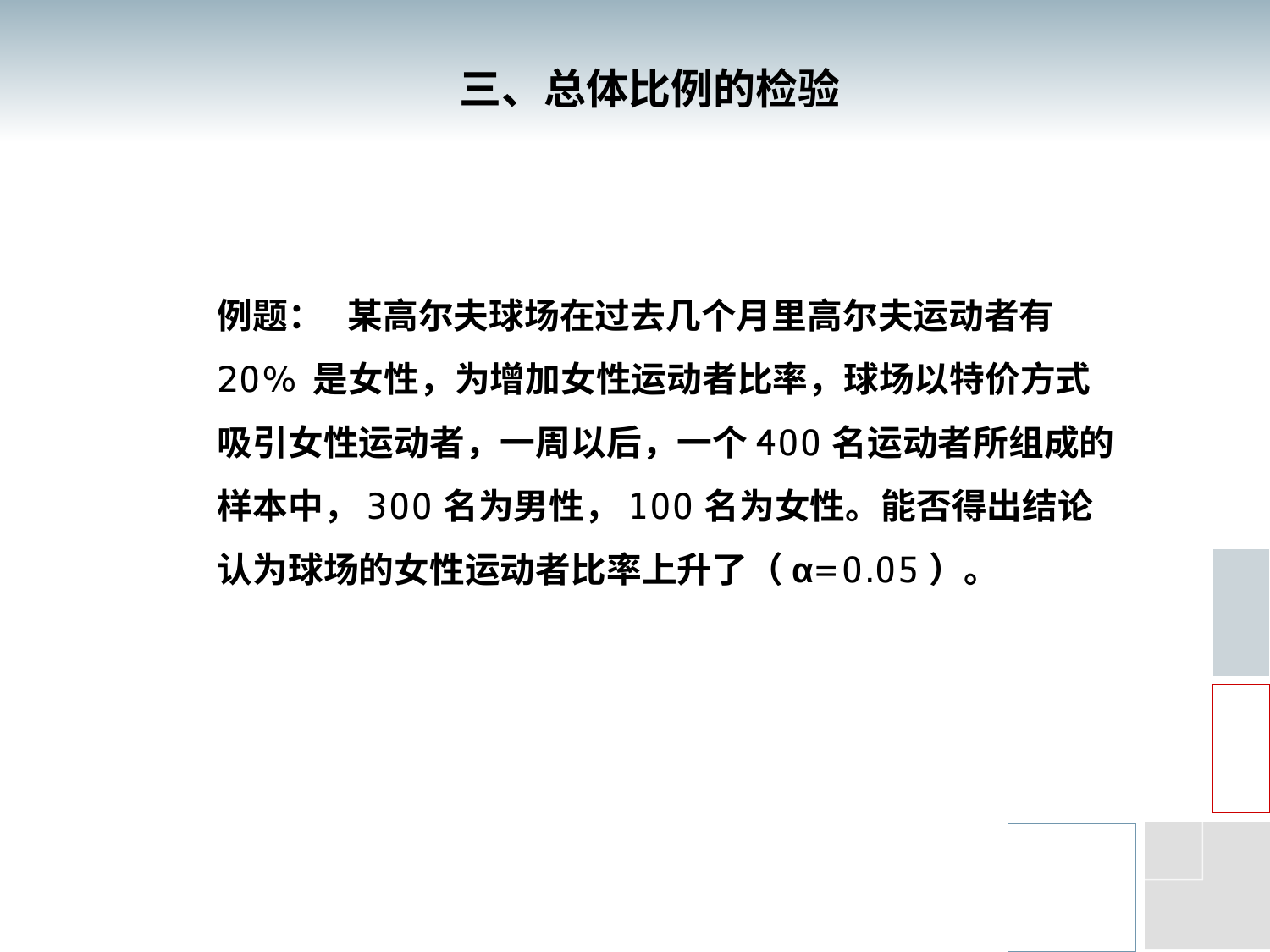

三、总体比例的检验
例题：   某高尔夫球场在过去几个月里高尔夫运动者有20%是女性，为增加女性运动者比率，球场以特价方式吸引女性运动者，一周以后，一个400名运动者所组成的样本中，300名为男性，100名为女性。能否得出结论认为球场的女性运动者比率上升了（α=0.05）。